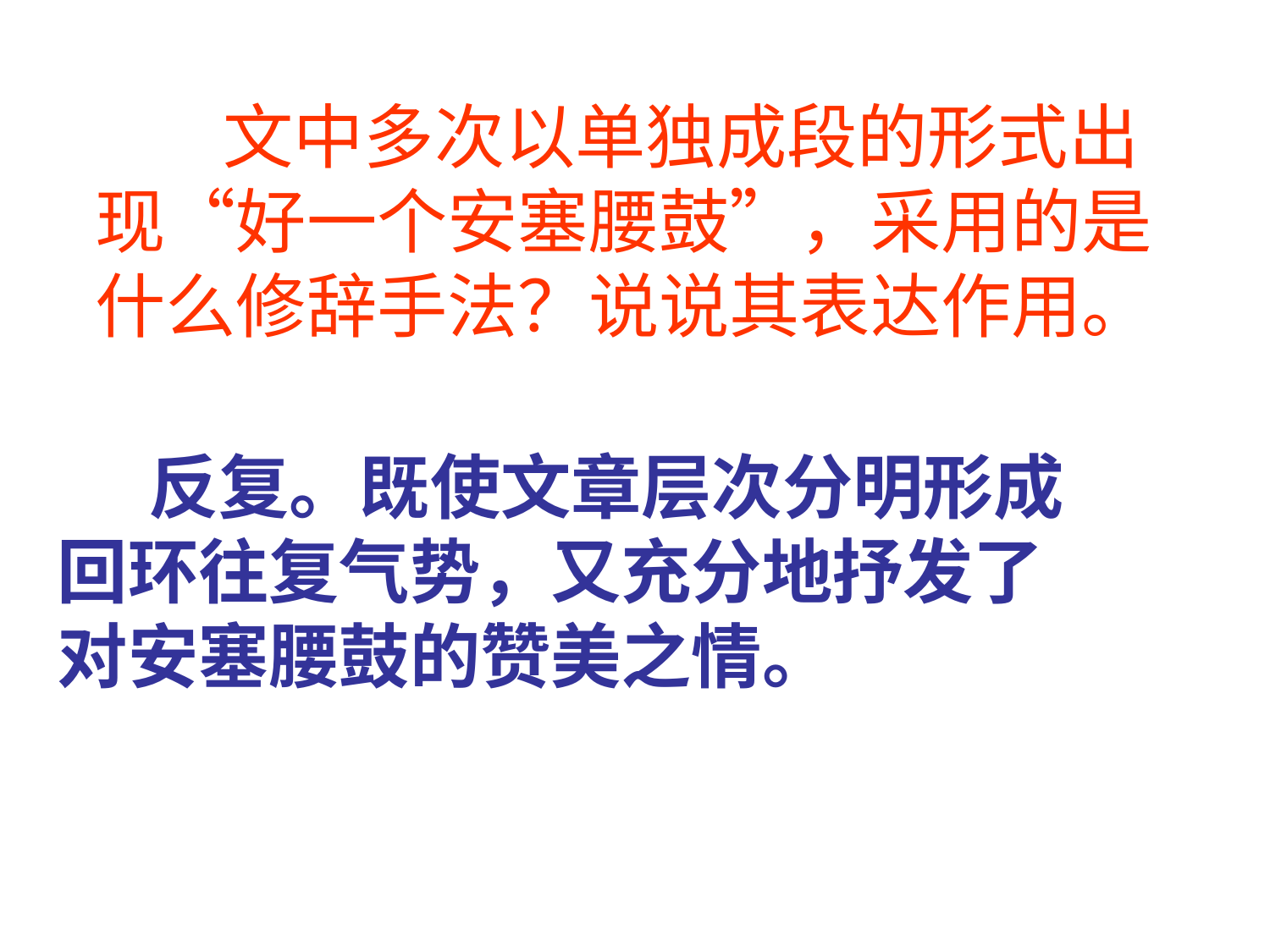

文中多次以单独成段的形式出现“好一个安塞腰鼓”，采用的是什么修辞手法？说说其表达作用。
      反复。既使文章层次分明形成回环往复气势，又充分地抒发了对安塞腰鼓的赞美之情。